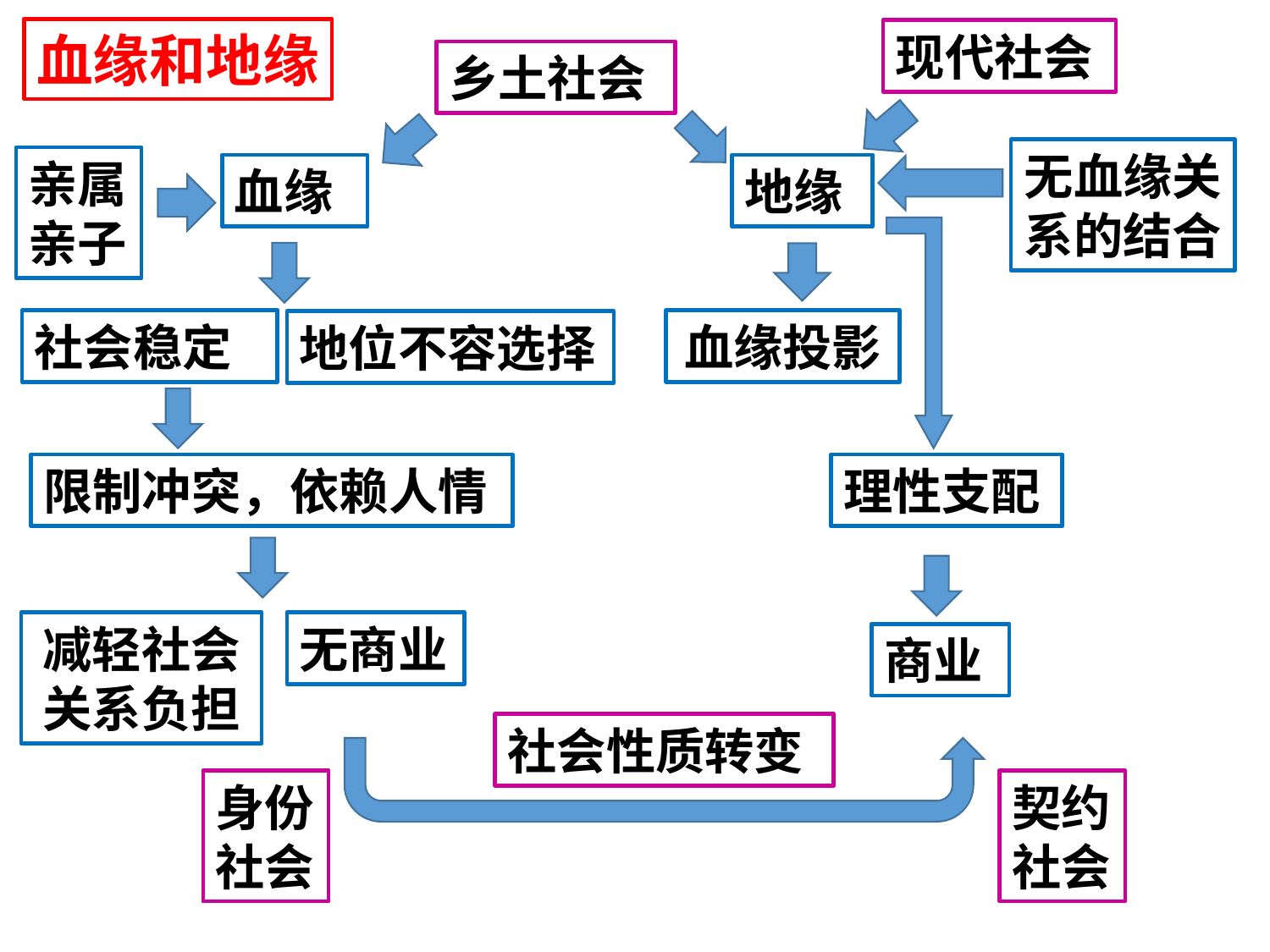

血缘和地缘
现代社会
乡土社会

无血缘关系的结合
亲属
亲子
血缘
地缘

社会稳定
血缘投影
地位不容选择

限制冲突，依赖人情
理性支配

减轻社会关系负担
无商业
商业
社会性质转变

契约社会
身份社会